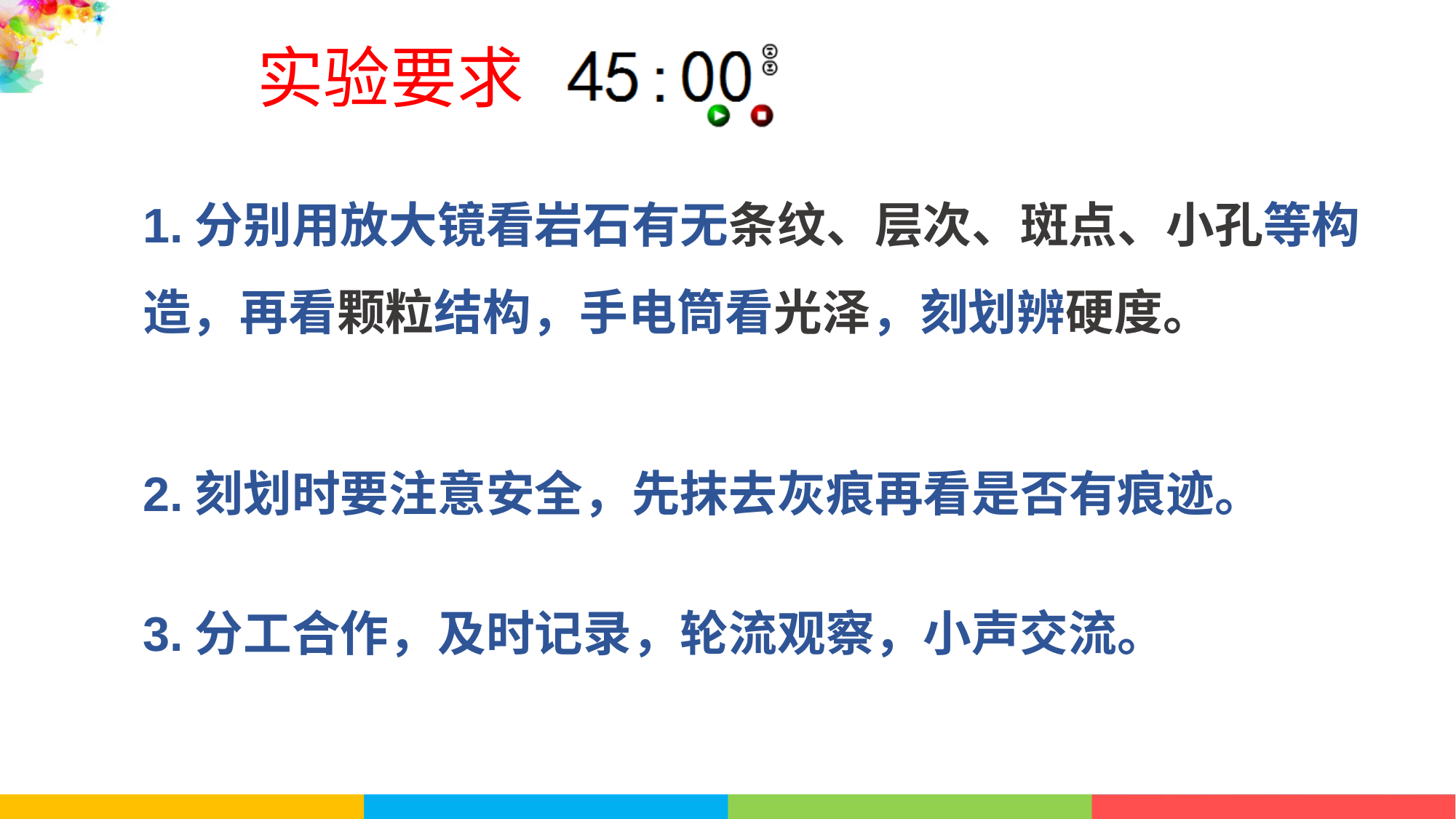

实验要求
1.分别用放大镜看岩石有无条纹、层次、斑点、小孔等构造，再看颗粒结构，手电筒看光泽，刻划辨硬度。
2.刻划时要注意安全，先抹去灰痕再看是否有痕迹。
3.分工合作，及时记录，轮流观察，小声交流。